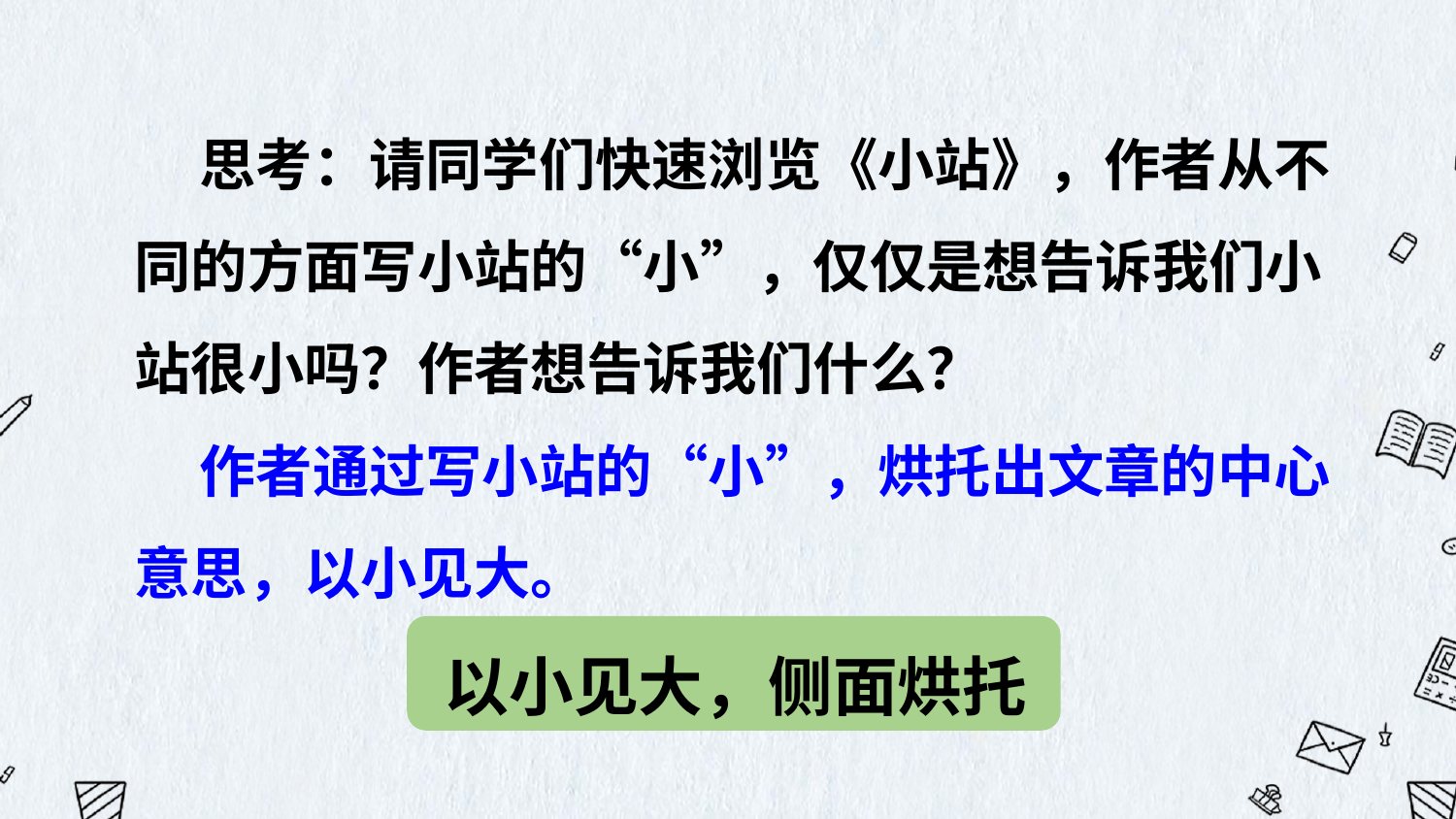

思考：请同学们快速浏览《小站》，作者从不同的方面写小站的“小”，仅仅是想告诉我们小站很小吗？作者想告诉我们什么？
    作者通过写小站的“小”，烘托出文章的中心意思，以小见大。

以小见大，侧面烘托